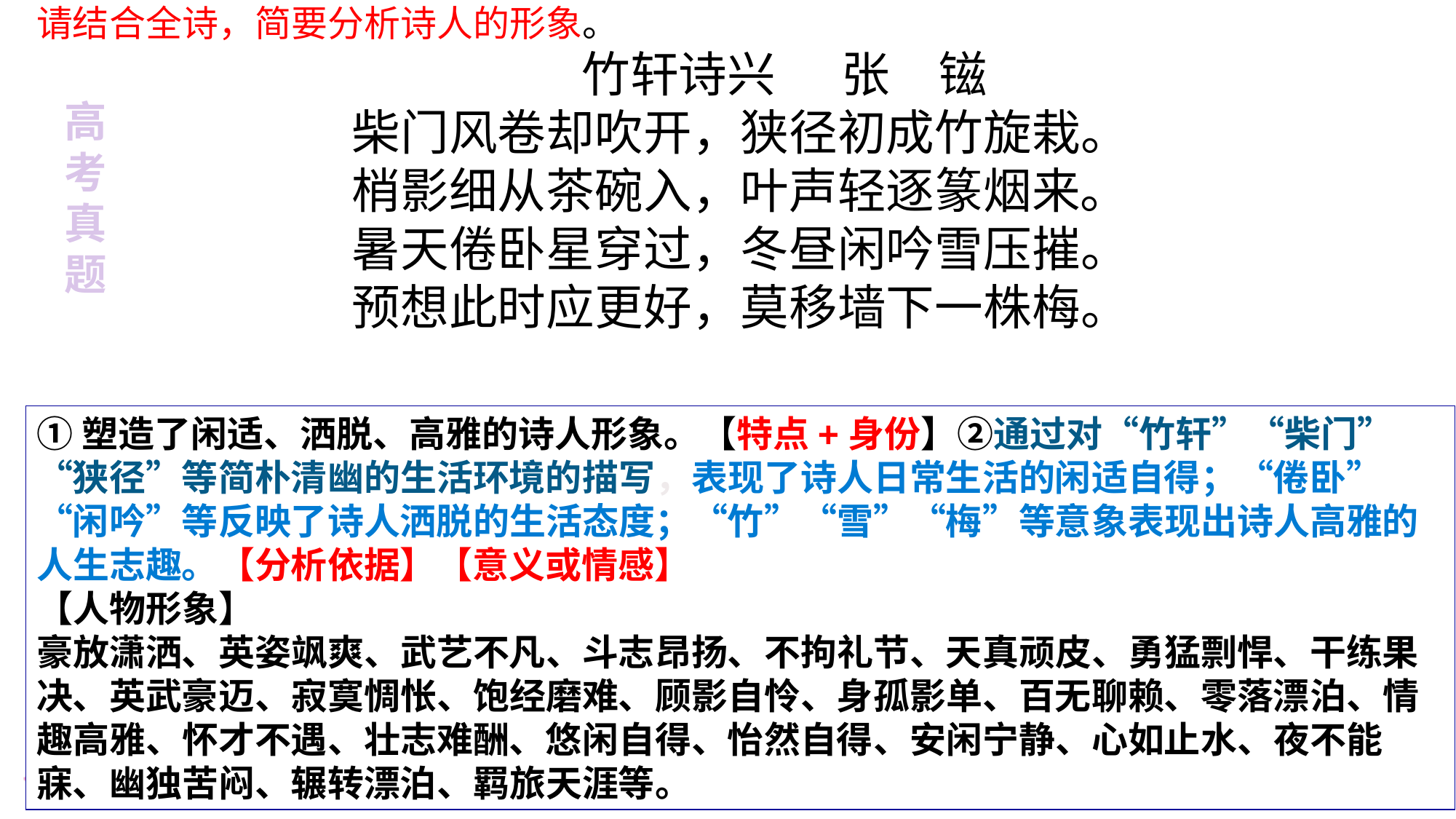

请结合全诗，简要分析诗人的形象。
         竹轩诗兴      张　镃
柴门风卷却吹开，狭径初成竹旋栽。
梢影细从茶碗入，叶声轻逐篆烟来。
暑天倦卧星穿过，冬昼闲吟雪压摧。
预想此时应更好，莫移墙下一株梅。
高考真题
①塑造了闲适、洒脱、高雅的诗人形象。【特点+身份】②通过对“竹轩”“柴门”“狭径”等简朴清幽的生活环境的描写，表现了诗人日常生活的闲适自得；“倦卧”“闲吟”等反映了诗人洒脱的生活态度；“竹”“雪”“梅”等意象表现出诗人高雅的人生志趣。【分析依据】【意义或情感】
【人物形象】
豪放潇洒、英姿飒爽、武艺不凡、斗志昂扬、不拘礼节、天真顽皮、勇猛剽悍、干练果决、英武豪迈、寂寞惆怅、饱经磨难、顾影自怜、身孤影单、百无聊赖、零落漂泊、情趣高雅、怀才不遇、壮志难酬、悠闲自得、怡然自得、安闲宁静、心如止水、夜不能寐、幽独苦闷、辗转漂泊、羁旅天涯等。